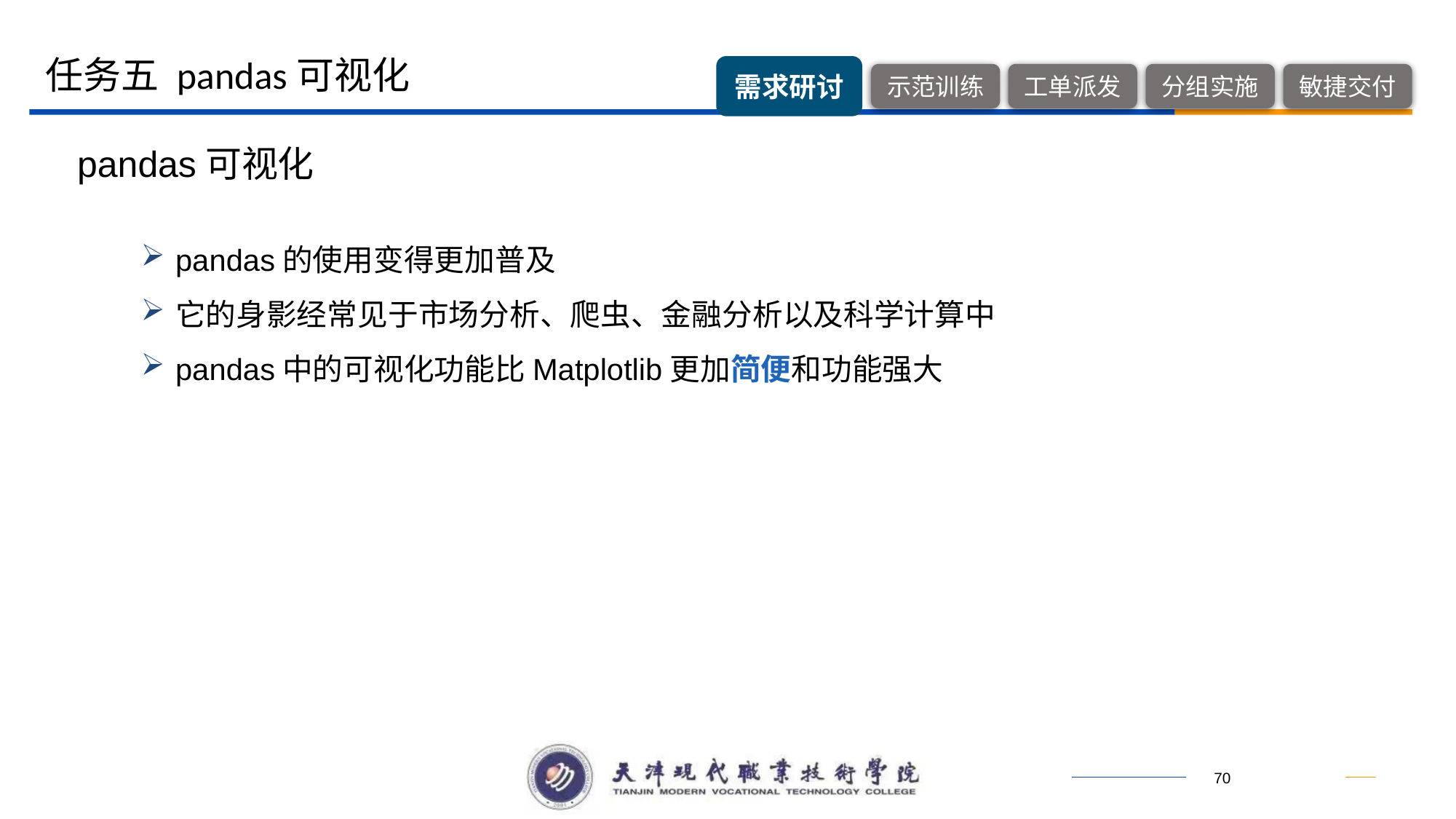

任务五 pandas可视化

pandas可视化
pandas的使用变得更加普及
它的身影经常见于市场分析、爬虫、金融分析以及科学计算中
pandas中的可视化功能比Matplotlib更加简便和功能强大